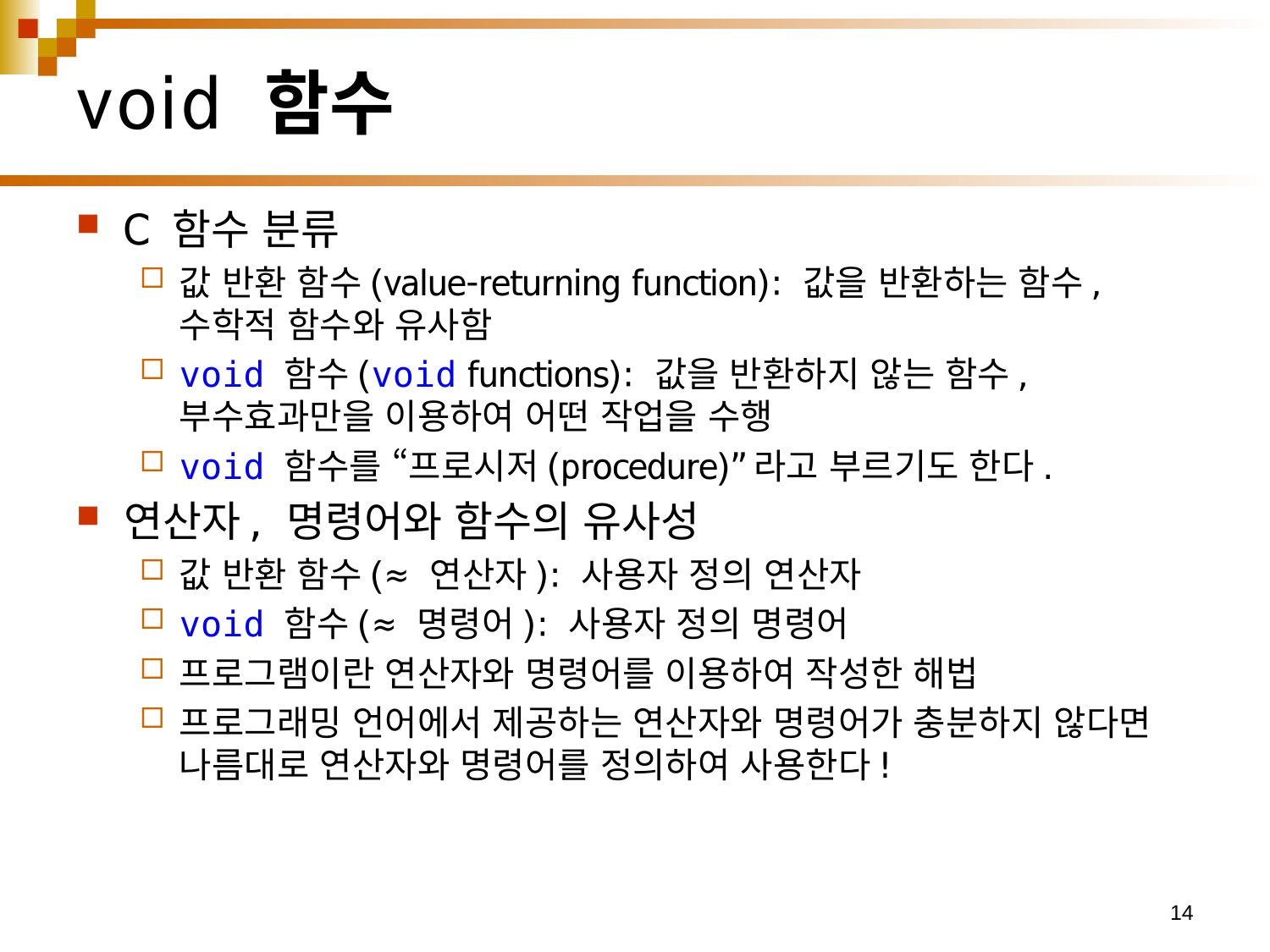

# void 함수
C 함수 분류
값 반환 함수(value-returning function): 값을 반환하는 함수, 수학적 함수와 유사함
void 함수(void functions): 값을 반환하지 않는 함수, 부수효과만을 이용하여 어떤 작업을 수행
void 함수를 “프로시저(procedure)”라고 부르기도 한다.
연산자, 명령어와 함수의 유사성
값 반환 함수(≈ 연산자): 사용자 정의 연산자
void 함수(≈ 명령어): 사용자 정의 명령어
프로그램이란 연산자와 명령어를 이용하여 작성한 해법
프로그래밍 언어에서 제공하는 연산자와 명령어가 충분하지 않다면 나름대로 연산자와 명령어를 정의하여 사용한다!

14